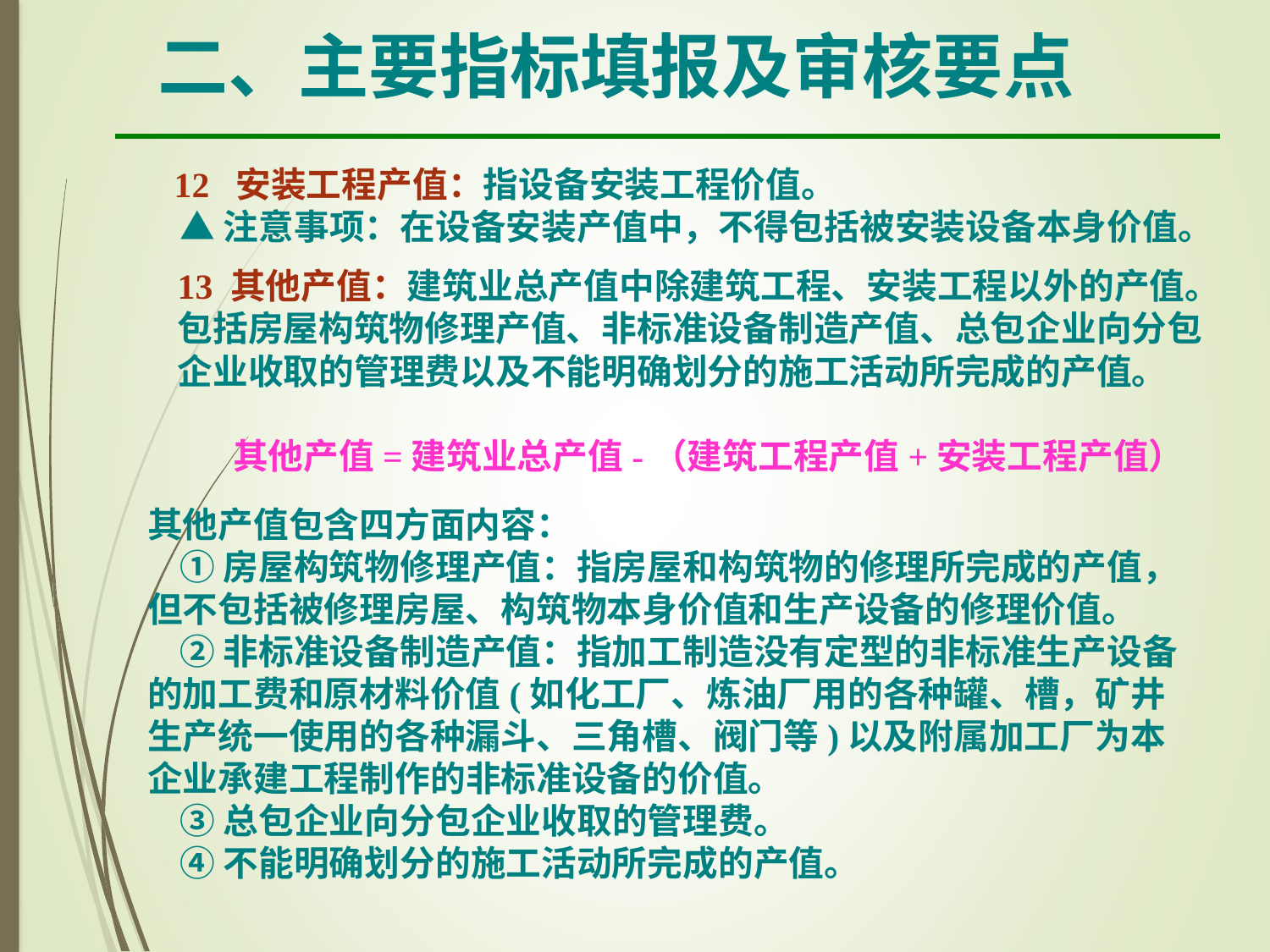

二、主要指标填报及审核要点
   12  安装工程产值：指设备安装工程价值。
    ▲注意事项：在设备安装产值中，不得包括被安装设备本身价值。

13 其他产值：建筑业总产值中除建筑工程、安装工程以外的产值。包括房屋构筑物修理产值、非标准设备制造产值、总包企业向分包企业收取的管理费以及不能明确划分的施工活动所完成的产值。

      其他产值=建筑业总产值-（建筑工程产值+安装工程产值）
其他产值包含四方面内容：
    ①房屋构筑物修理产值：指房屋和构筑物的修理所完成的产值，但不包括被修理房屋、构筑物本身价值和生产设备的修理价值。
    ②非标准设备制造产值：指加工制造没有定型的非标准生产设备的加工费和原材料价值(如化工厂、炼油厂用的各种罐、槽，矿井生产统一使用的各种漏斗、三角槽、阀门等)以及附属加工厂为本企业承建工程制作的非标准设备的价值。
    ③总包企业向分包企业收取的管理费。
    ④不能明确划分的施工活动所完成的产值。